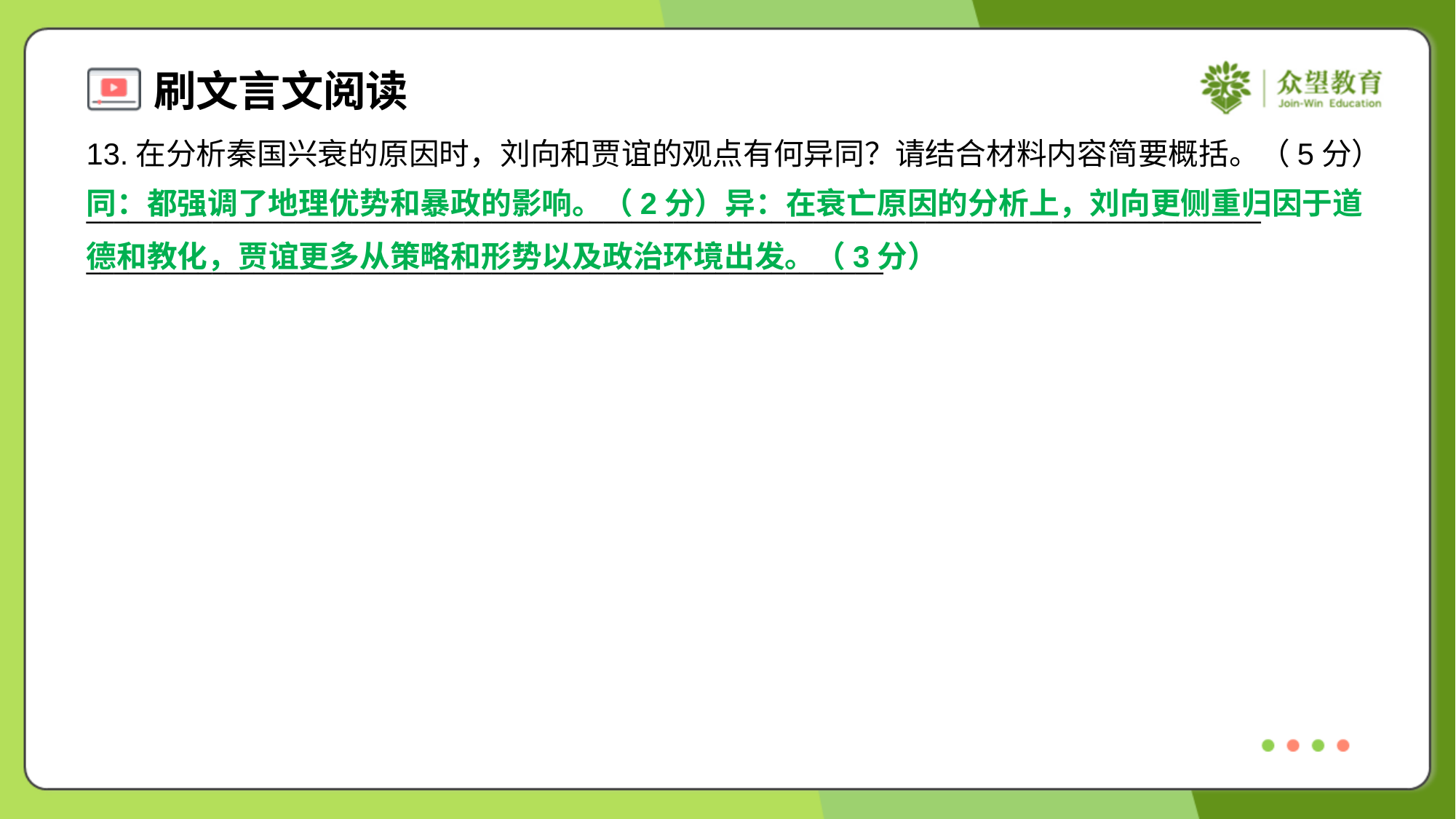

13.在分析秦国兴衰的原因时，刘向和贾谊的观点有何异同？请结合材料内容简要概括。（5分）
____________________________________________________________________________________
_________________________________________________________
同：都强调了地理优势和暴政的影响。（2分）异：在衰亡原因的分析上，刘向更侧重归因于道
德和教化，贾谊更多从策略和形势以及政治环境出发。（3分）